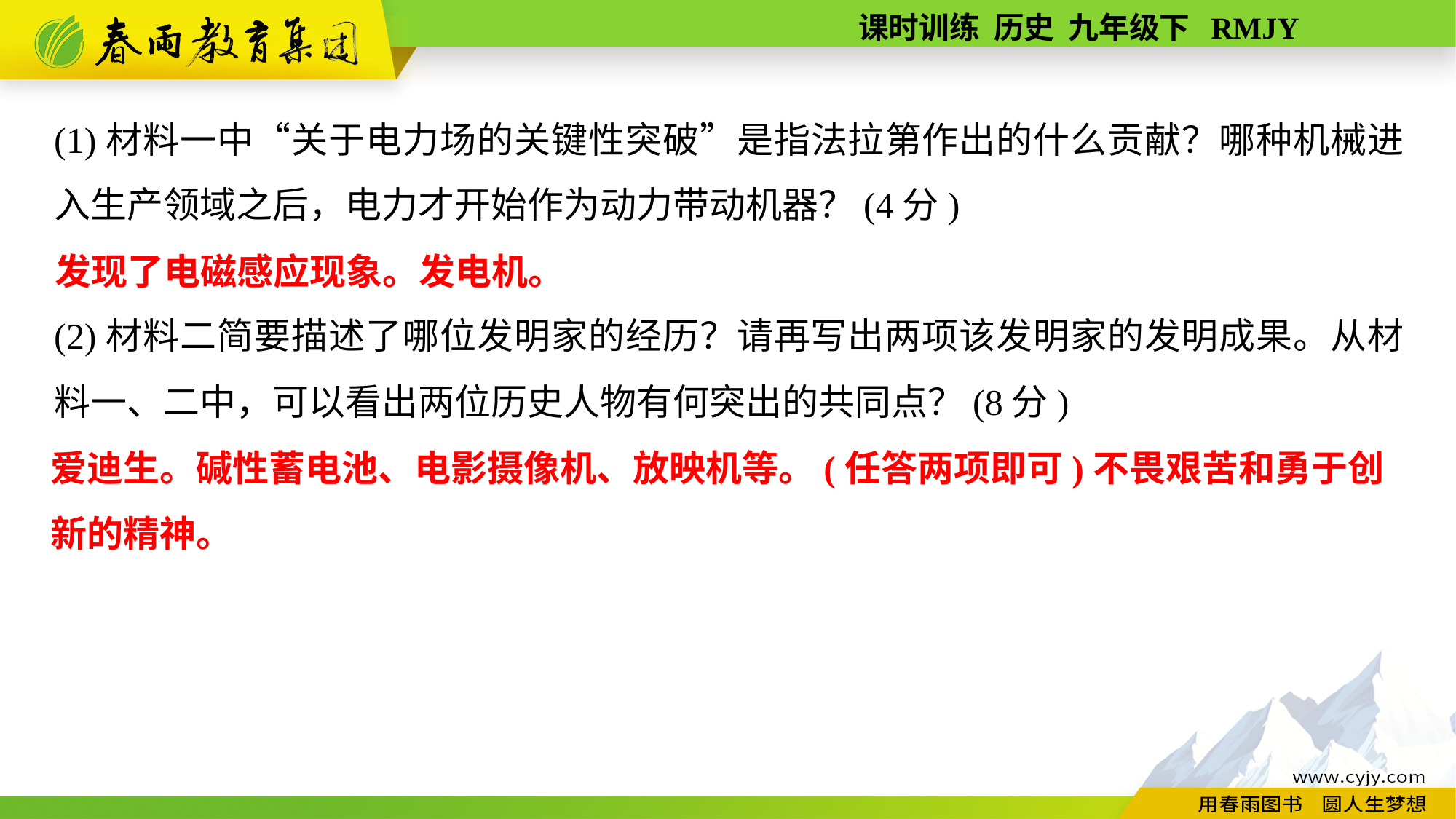

(1)材料一中“关于电力场的关键性突破”是指法拉第作出的什么贡献？哪种机械进入生产领域之后，电力才开始作为动力带动机器？(4分)

(2)材料二简要描述了哪位发明家的经历？请再写出两项该发明家的发明成果。从材料一、二中，可以看出两位历史人物有何突出的共同点？(8分)
发现了电磁感应现象。发电机。
爱迪生。碱性蓄电池、电影摄像机、放映机等。(任答两项即可)不畏艰苦和勇于创新的精神。